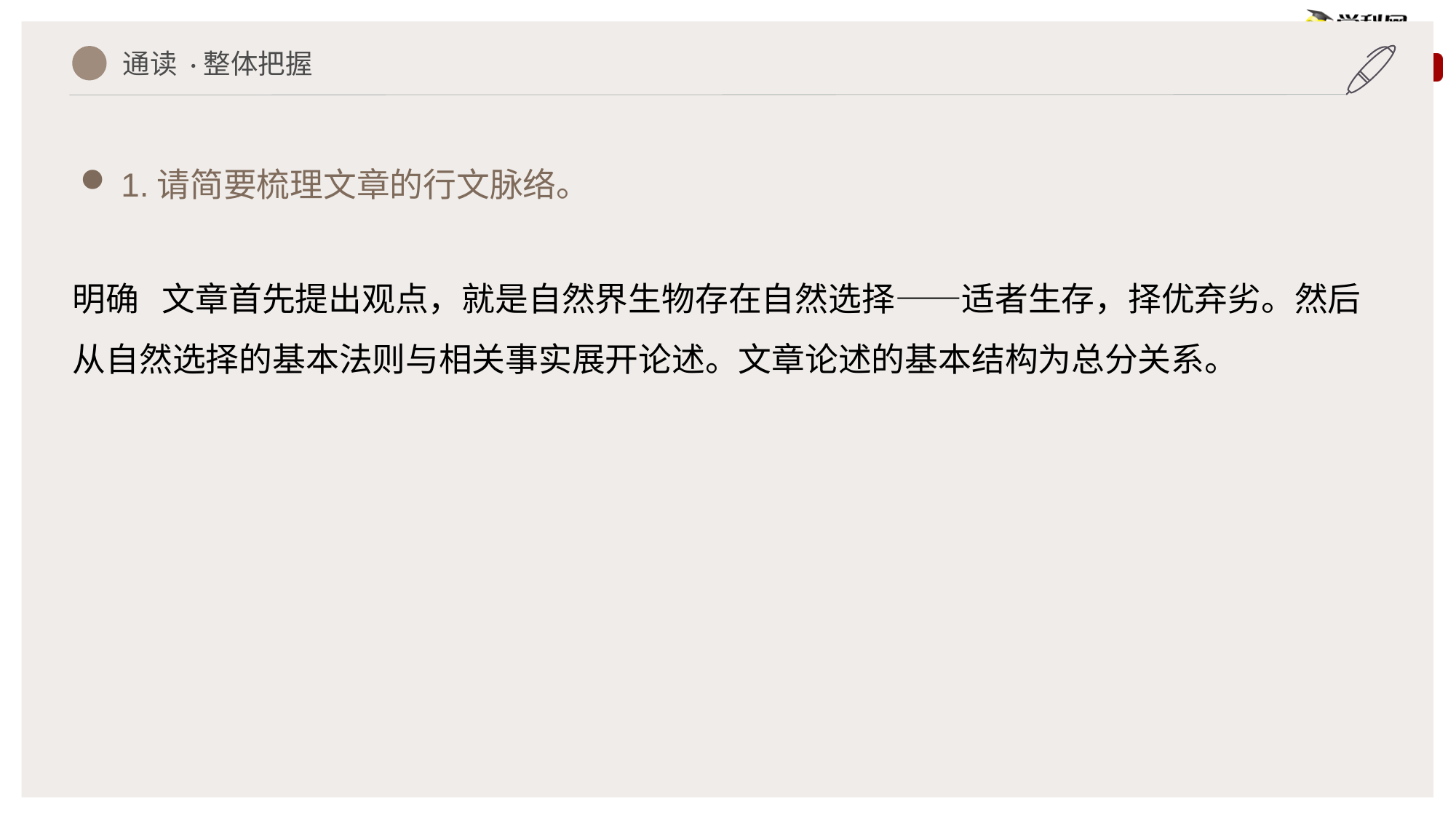

通读 ·整体把握

1.请简要梳理文章的行文脉络。
明确   文章首先提出观点，就是自然界生物存在自然选择——适者生存，择优弃劣。然后从自然选择的基本法则与相关事实展开论述。文章论述的基本结构为总分关系。